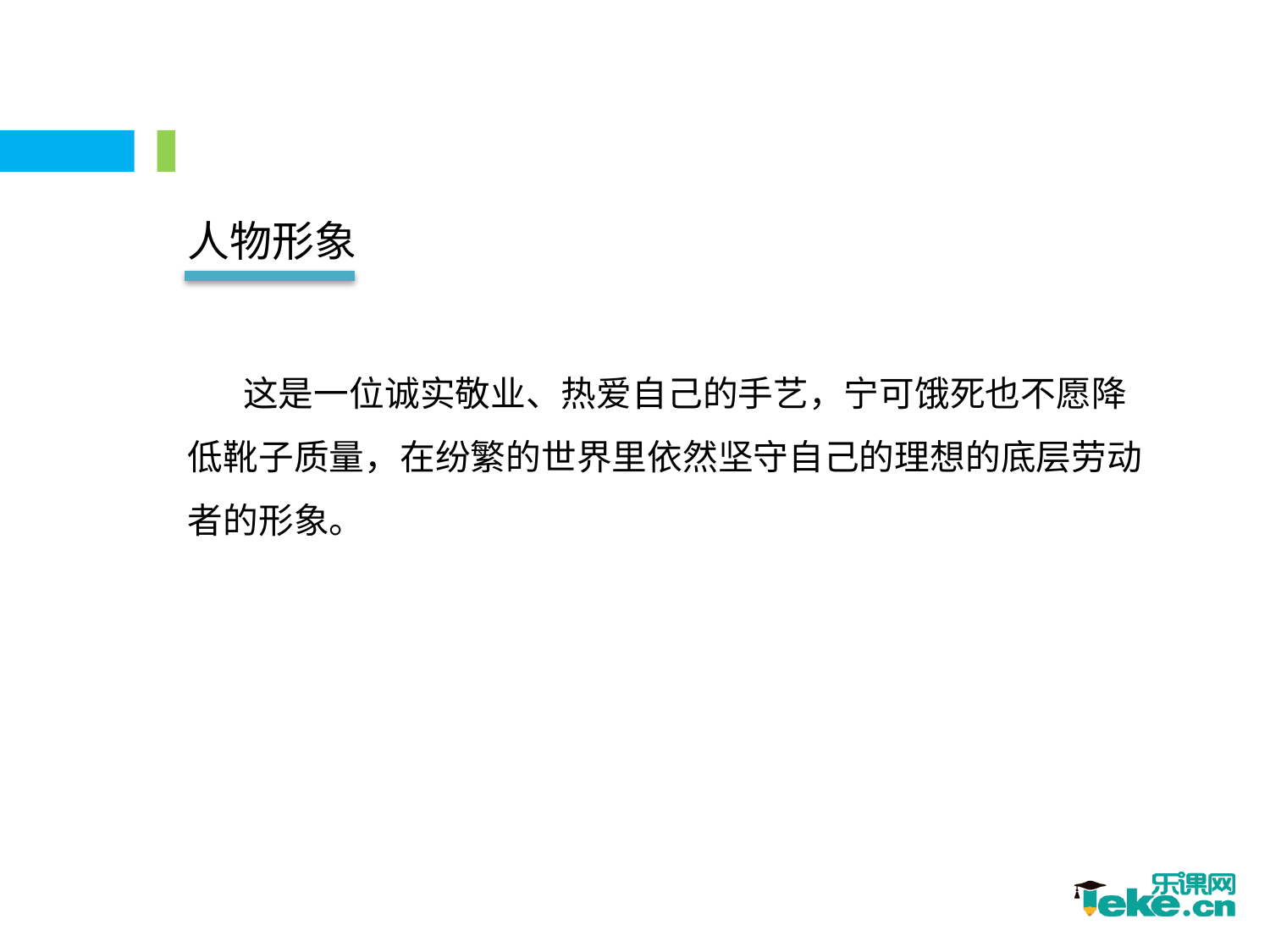

人物形象

      这是一位诚实敬业、热爱自己的手艺，宁可饿死也不愿降低靴子质量，在纷繁的世界里依然坚守自己的理想的底层劳动者的形象。